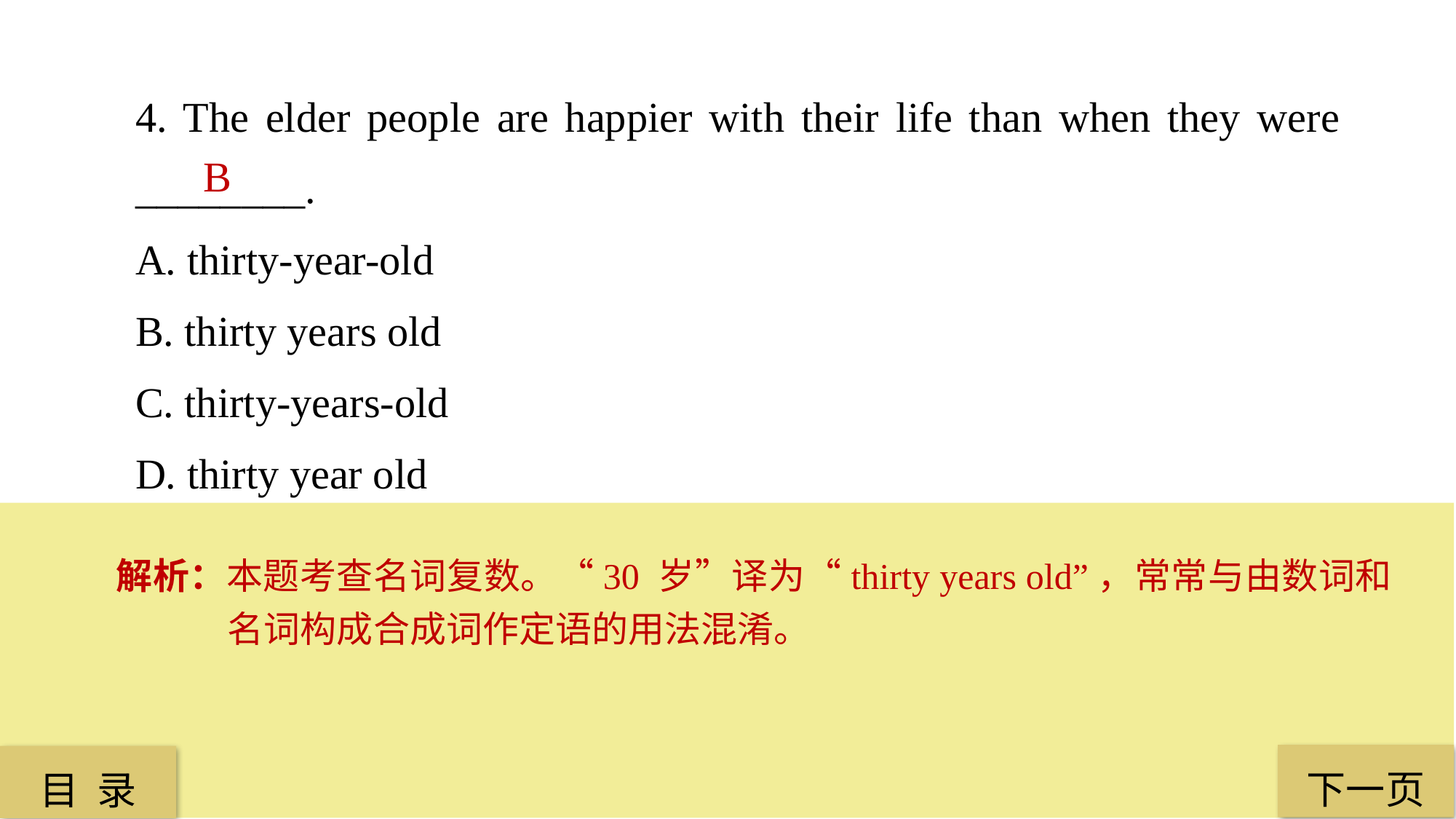

4. The elder people are happier with their life than when they were ________.
A. thirty-year-old
B. thirty years old
C. thirty-years-old
D. thirty year old
B
解析：本题考查名词复数。“30 岁”译为“thirty years old”，常常与由数词和名词构成合成词作定语的用法混淆。